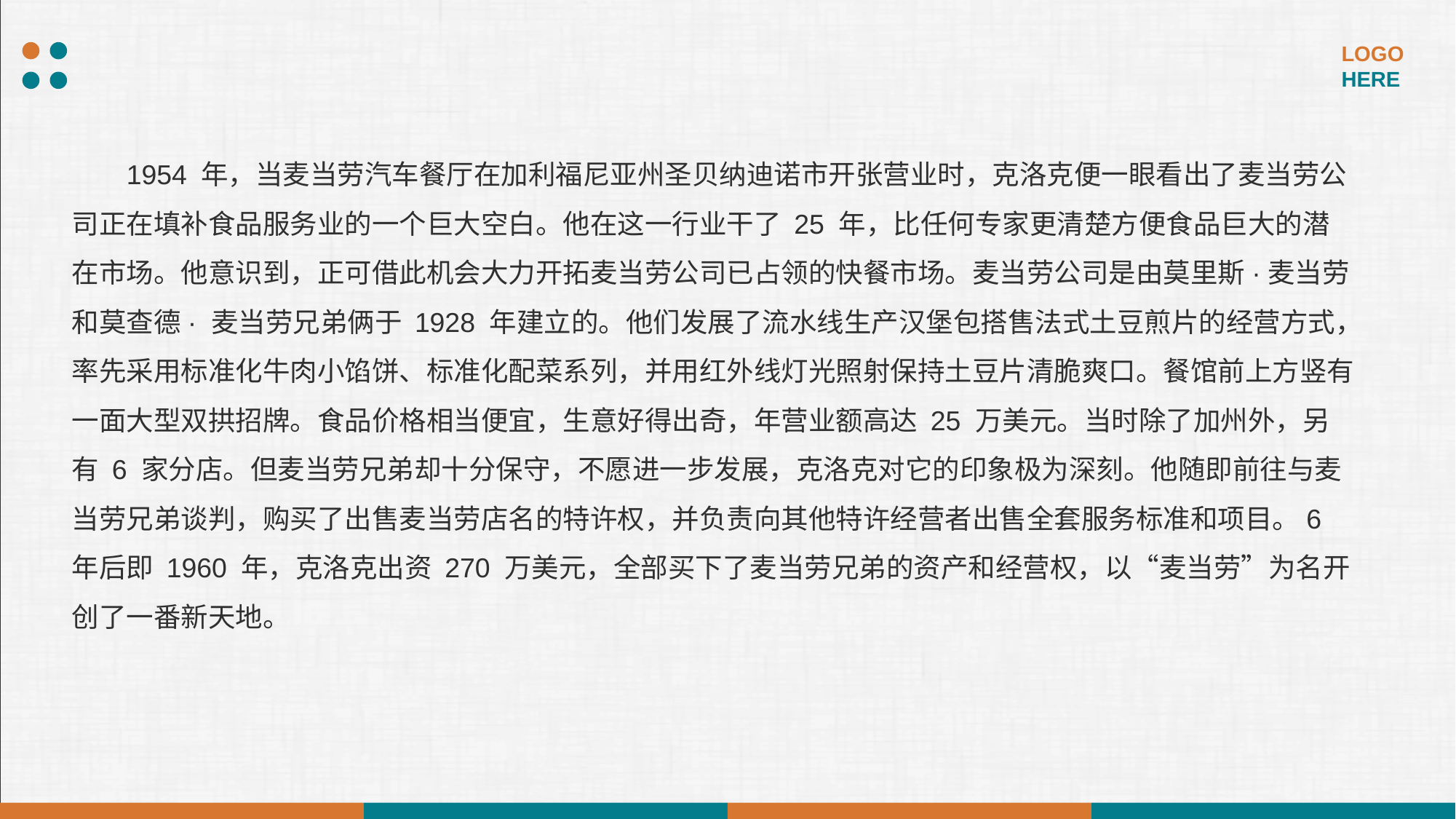

1954 年，当麦当劳汽车餐厅在加利福尼亚州圣贝纳迪诺市开张营业时，克洛克便一眼看出了麦当劳公司正在填补食品服务业的一个巨大空白。他在这一行业干了 25 年，比任何专家更清楚方便食品巨大的潜在市场。他意识到，正可借此机会大力开拓麦当劳公司已占领的快餐市场。麦当劳公司是由莫里斯·麦当劳和莫查德· 麦当劳兄弟俩于 1928 年建立的。他们发展了流水线生产汉堡包搭售法式土豆煎片的经营方式，率先采用标准化牛肉小馅饼、标准化配菜系列，并用红外线灯光照射保持土豆片清脆爽口。餐馆前上方竖有一面大型双拱招牌。食品价格相当便宜，生意好得出奇，年营业额高达 25 万美元。当时除了加州外，另有 6 家分店。但麦当劳兄弟却十分保守，不愿进一步发展，克洛克对它的印象极为深刻。他随即前往与麦当劳兄弟谈判，购买了出售麦当劳店名的特许权，并负责向其他特许经营者出售全套服务标准和项目。6 年后即 1960 年，克洛克出资 270 万美元，全部买下了麦当劳兄弟的资产和经营权，以“麦当劳”为名开创了一番新天地。